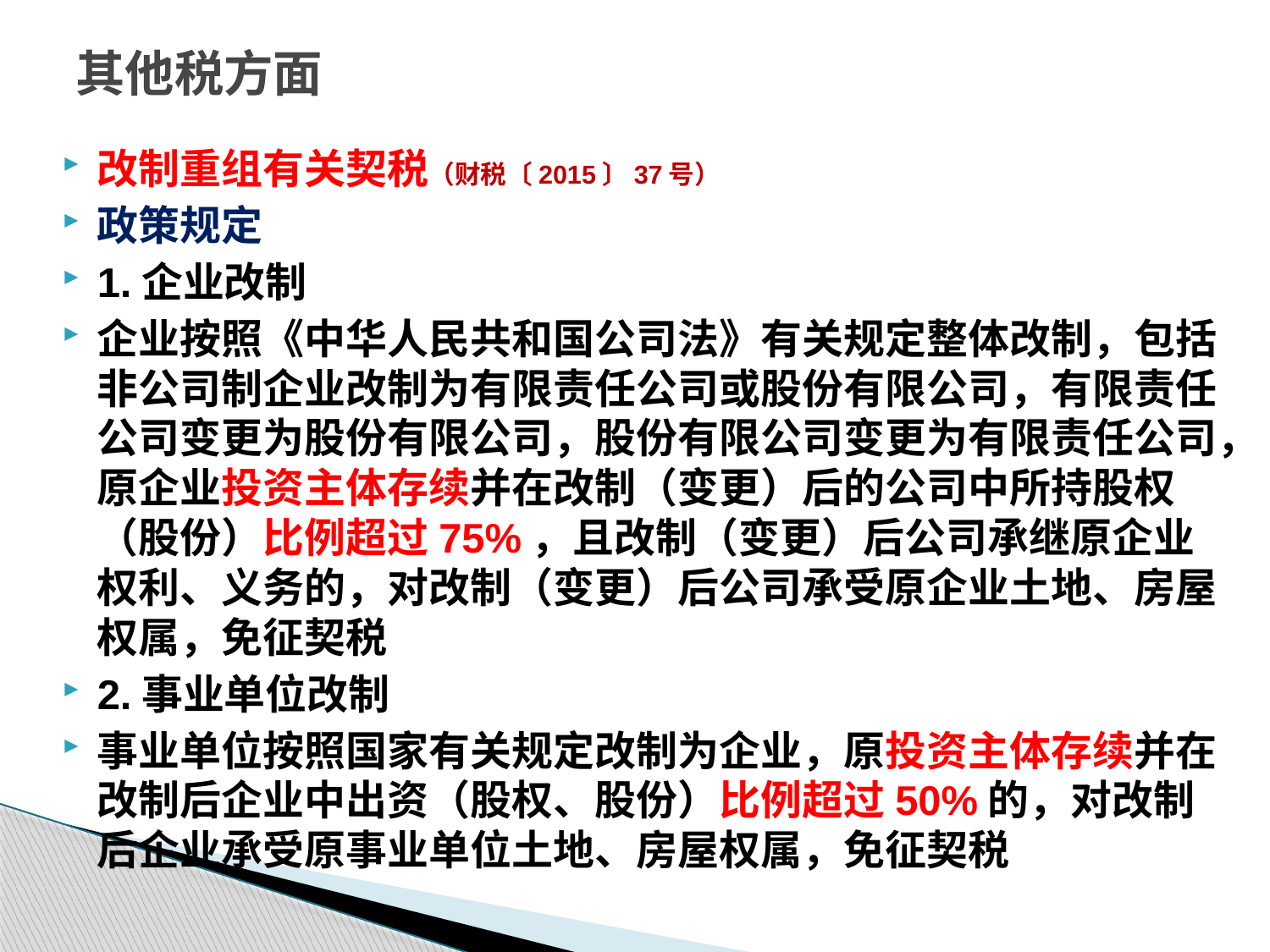

# 其他税方面
改制重组有关契税（财税〔2015〕37号）
政策规定
1.企业改制
企业按照《中华人民共和国公司法》有关规定整体改制，包括非公司制企业改制为有限责任公司或股份有限公司，有限责任公司变更为股份有限公司，股份有限公司变更为有限责任公司，原企业投资主体存续并在改制（变更）后的公司中所持股权（股份）比例超过75%，且改制（变更）后公司承继原企业权利、义务的，对改制（变更）后公司承受原企业土地、房屋权属，免征契税
2.事业单位改制
事业单位按照国家有关规定改制为企业，原投资主体存续并在改制后企业中出资（股权、股份）比例超过50%的，对改制后企业承受原事业单位土地、房屋权属，免征契税